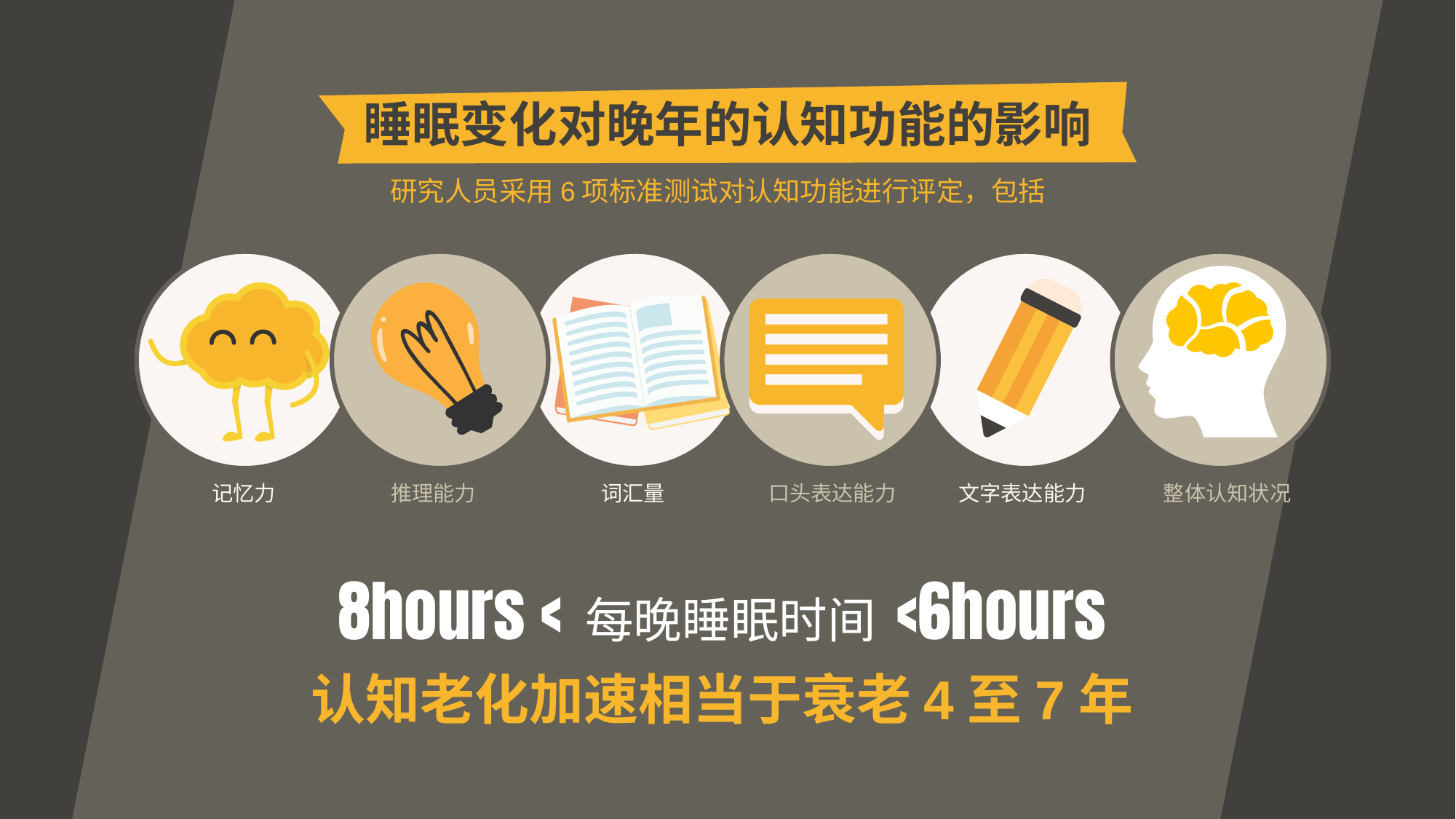

睡眠变化对晚年的认知功能的影响
研究人员采用6项标准测试对认知功能进行评定，包括

记忆力

推理能力

词汇量

口头表达能力

文字表达能力

整体认知状况
 8hours <
<6hours
每晚睡眠时间
认知老化加速相当于衰老4至7年